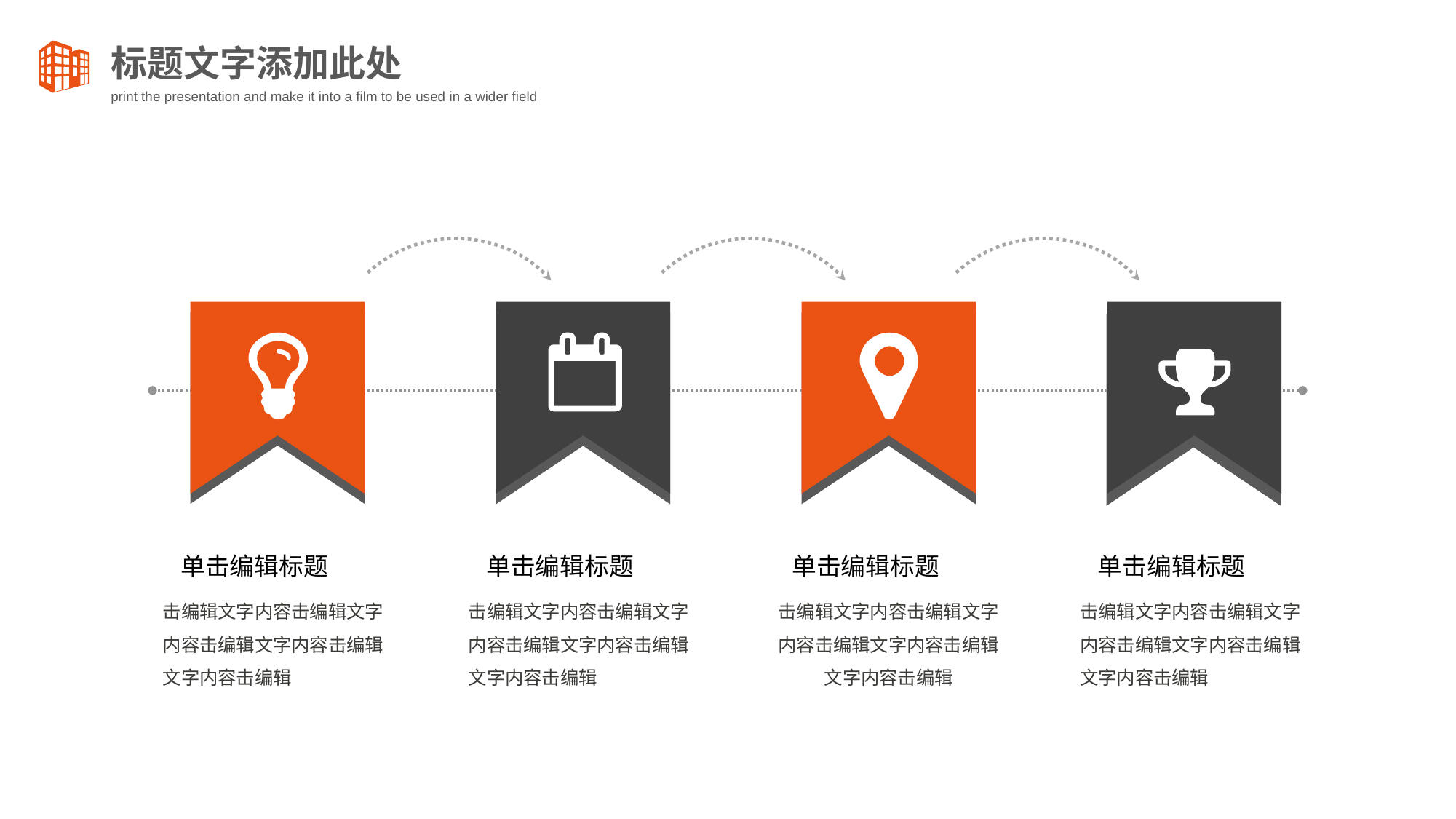

单击编辑标题
击编辑文字内容击编辑文字内容击编辑文字内容击编辑文字内容击编辑
单击编辑标题
击编辑文字内容击编辑文字内容击编辑文字内容击编辑文字内容击编辑
单击编辑标题
击编辑文字内容击编辑文字内容击编辑文字内容击编辑文字内容击编辑

单击编辑标题

击编辑文字内容击编辑文字内容击编辑文字内容击编辑文字内容击编辑